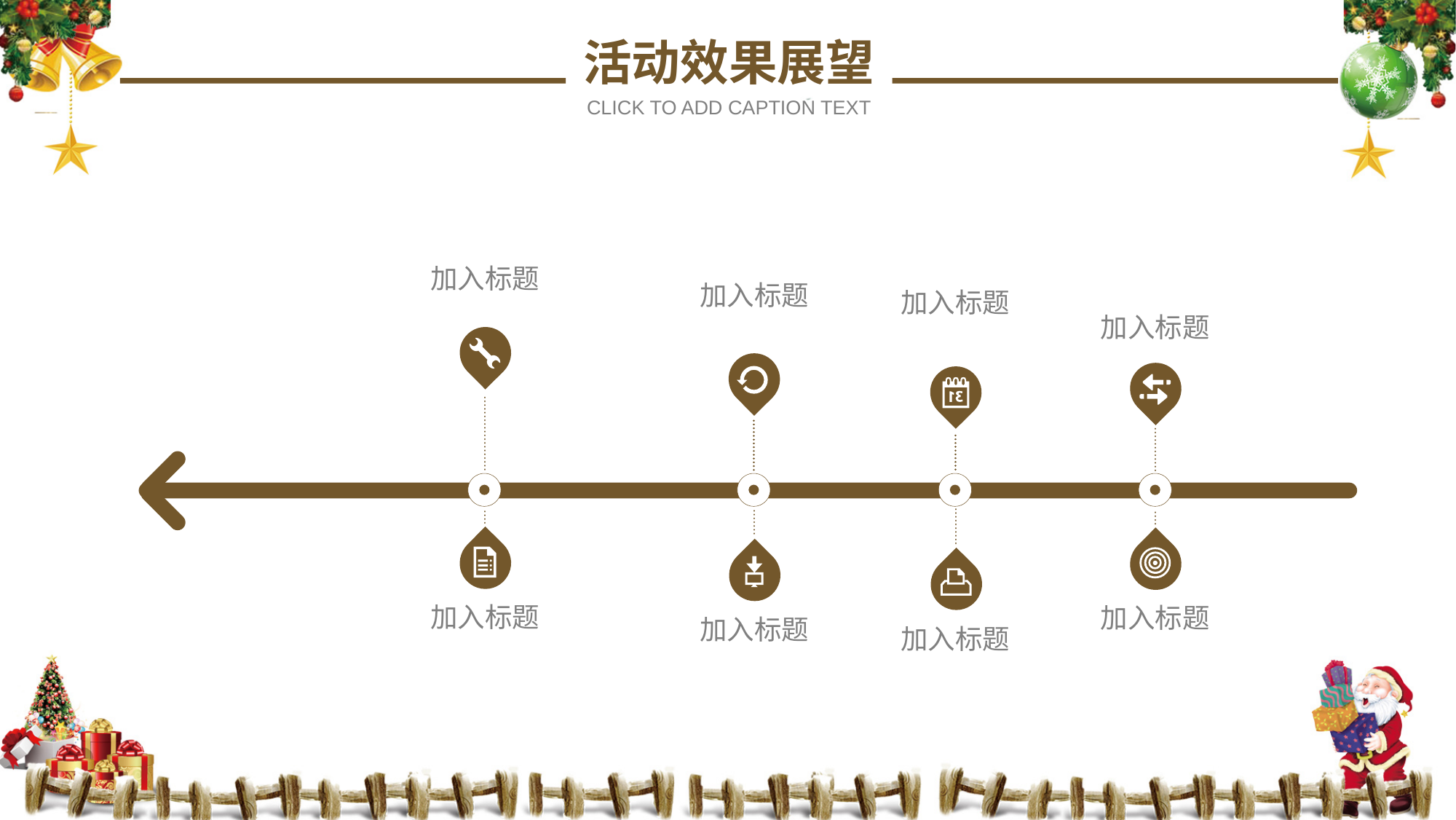

活动效果展望

CLICK TO ADD CAPTION TEXT
加入标题
加入标题
加入标题
加入标题

加入标题
加入标题
加入标题
加入标题